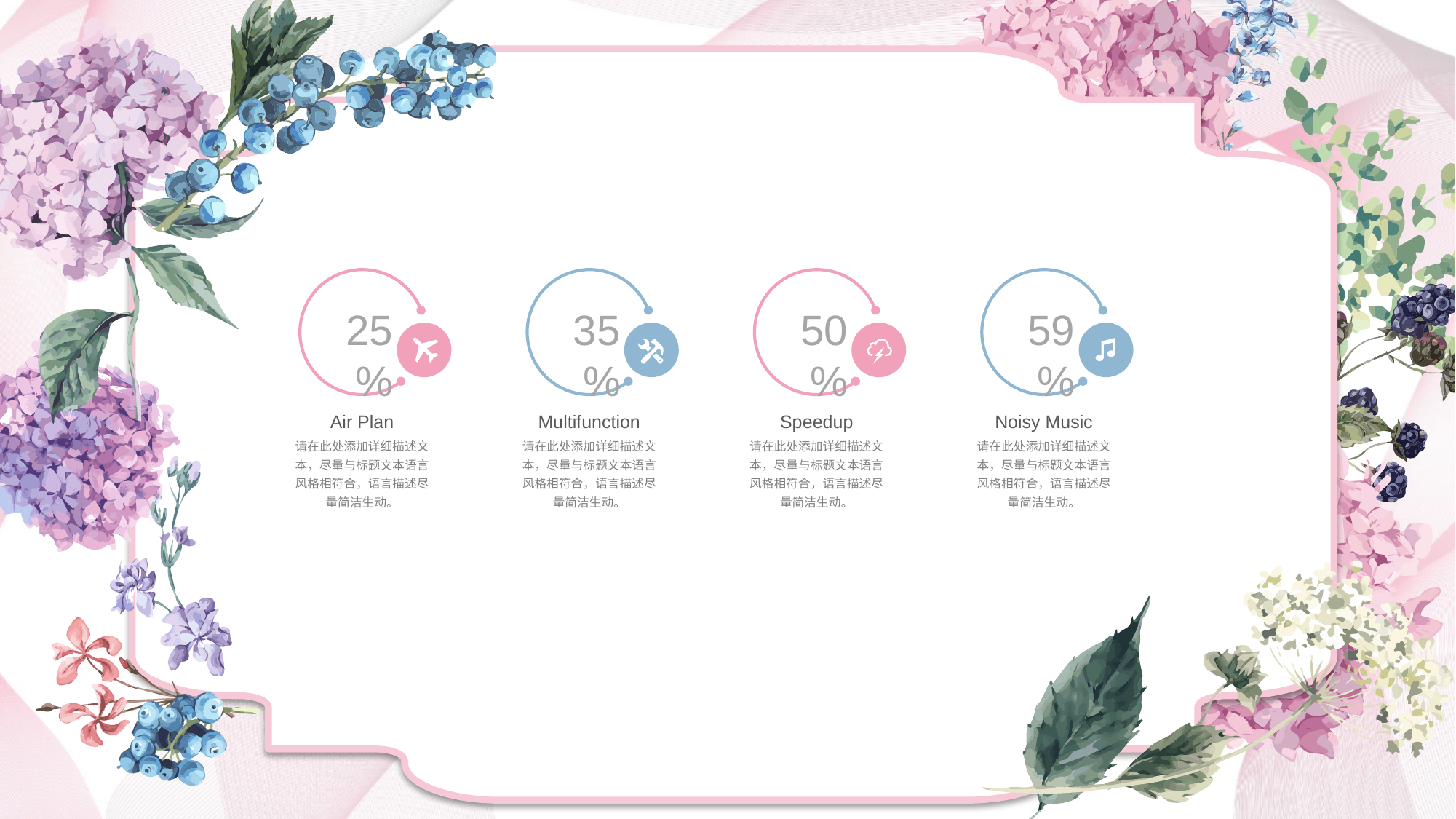

25%
35%
50%
59%

Air Plan
请在此处添加详细描述文本，尽量与标题文本语言风格相符合，语言描述尽量简洁生动。
Multifunction
请在此处添加详细描述文本，尽量与标题文本语言风格相符合，语言描述尽量简洁生动。
Speedup
请在此处添加详细描述文本，尽量与标题文本语言风格相符合，语言描述尽量简洁生动。
Noisy Music
请在此处添加详细描述文本，尽量与标题文本语言风格相符合，语言描述尽量简洁生动。